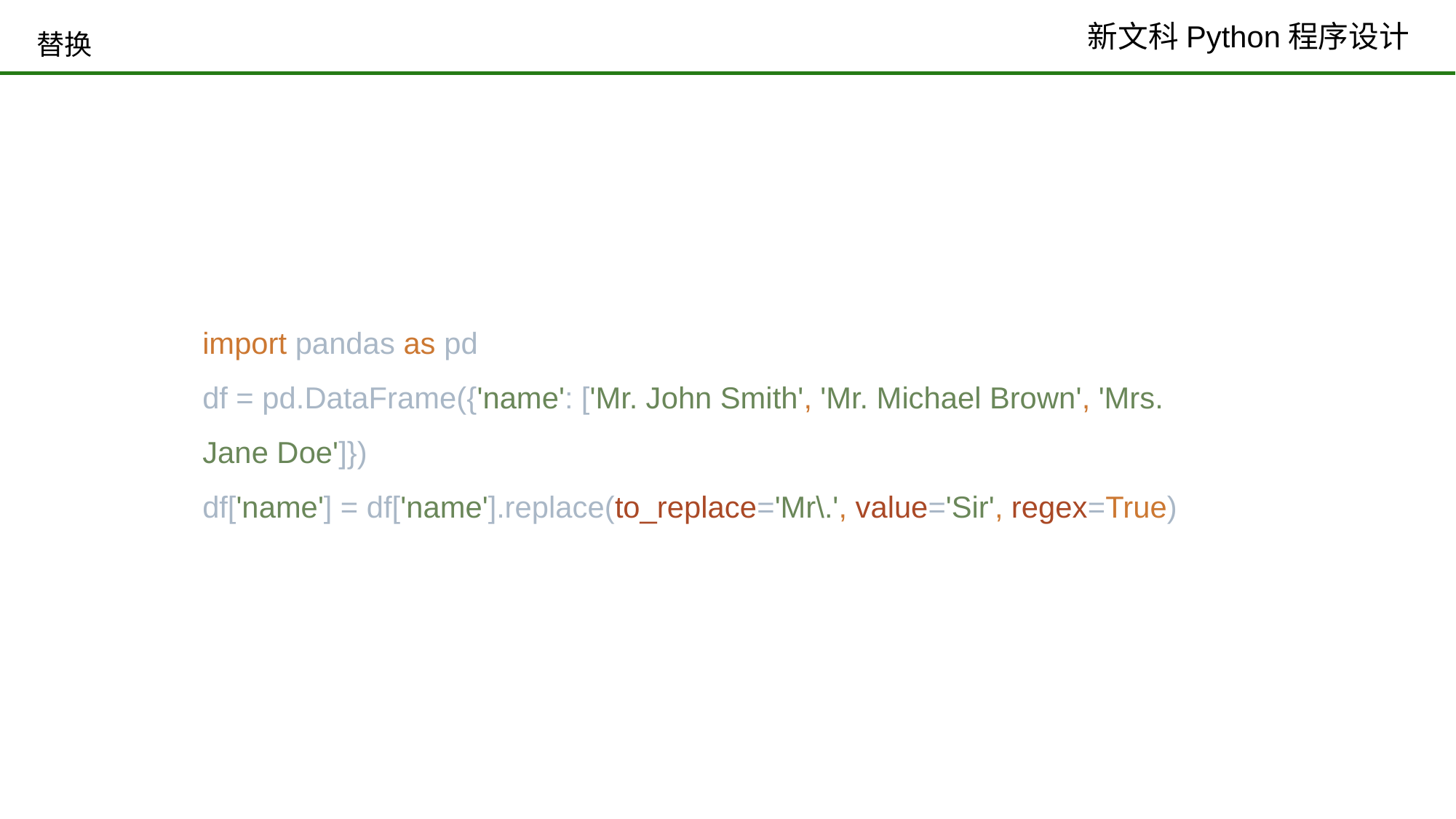

# 替换
import pandas as pd
df = pd.DataFrame({'name': ['Mr. John Smith', 'Mr. Michael Brown', 'Mrs. Jane Doe']})
df['name'] = df['name'].replace(to_replace='Mr\.', value='Sir', regex=True)